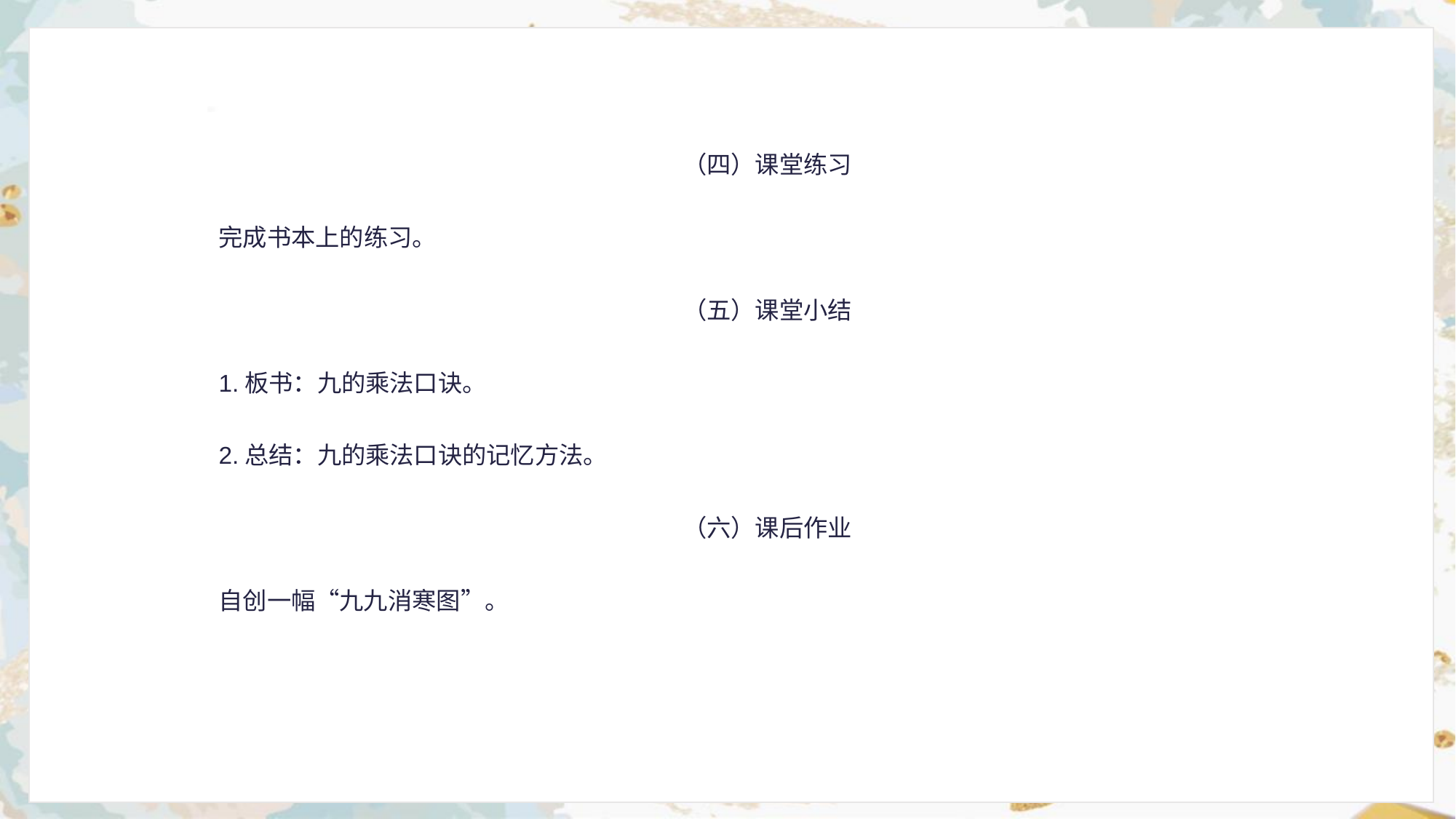

（四）课堂练习
完成书本上的练习。
（五）课堂小结
1.板书：九的乘法口诀。
2.总结：九的乘法口诀的记忆方法。
（六）课后作业
自创一幅“九九消寒图”。